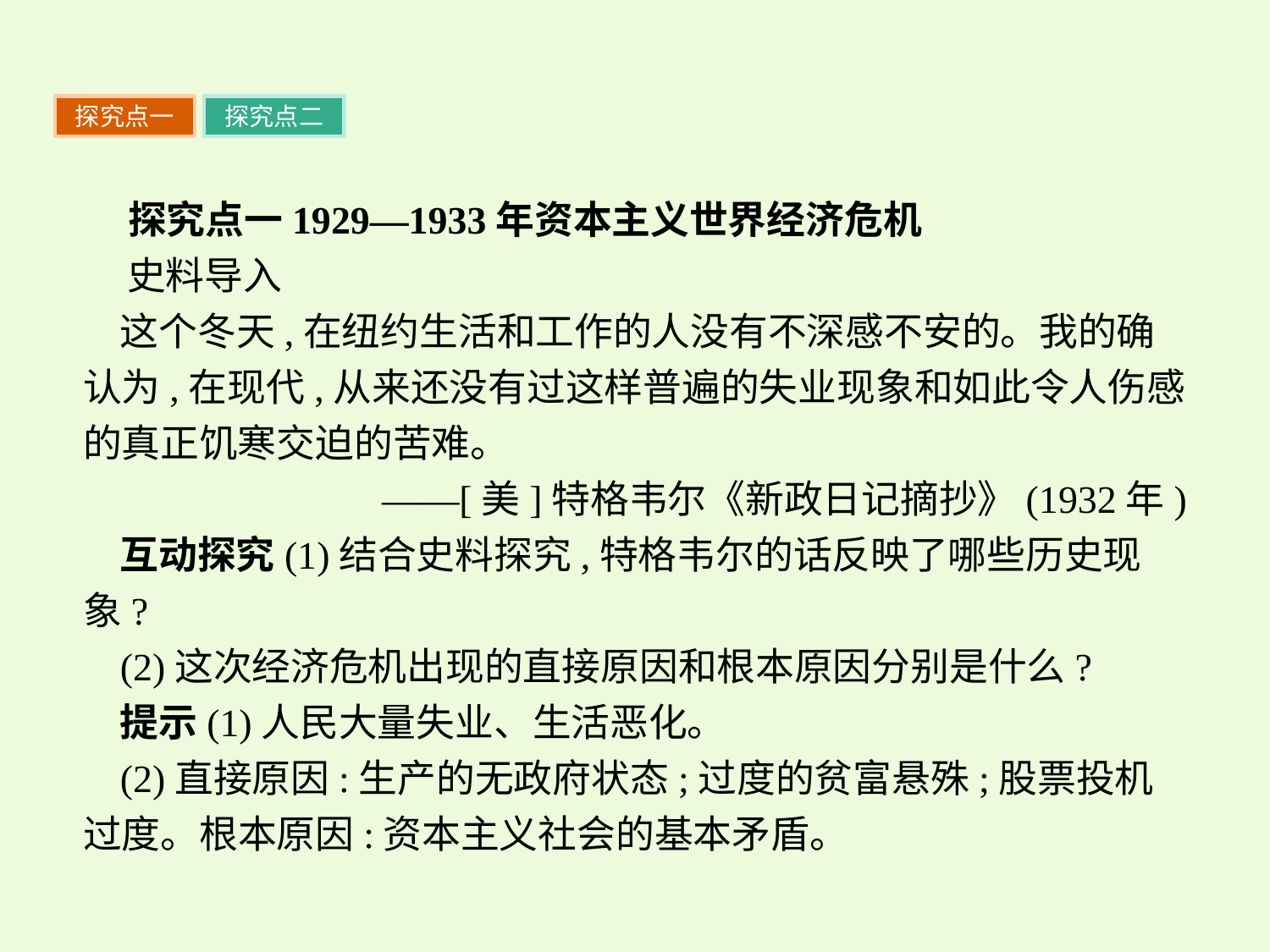

探究点一
探究点二
    探究点一1929—1933年资本主义世界经济危机
    史料导入
这个冬天,在纽约生活和工作的人没有不深感不安的。我的确认为,在现代,从来还没有过这样普遍的失业现象和如此令人伤感的真正饥寒交迫的苦难。
——[美]特格韦尔《新政日记摘抄》(1932年)
互动探究(1)结合史料探究,特格韦尔的话反映了哪些历史现象?
(2)这次经济危机出现的直接原因和根本原因分别是什么?
提示(1)人民大量失业、生活恶化。
(2)直接原因:生产的无政府状态;过度的贫富悬殊;股票投机过度。根本原因:资本主义社会的基本矛盾。